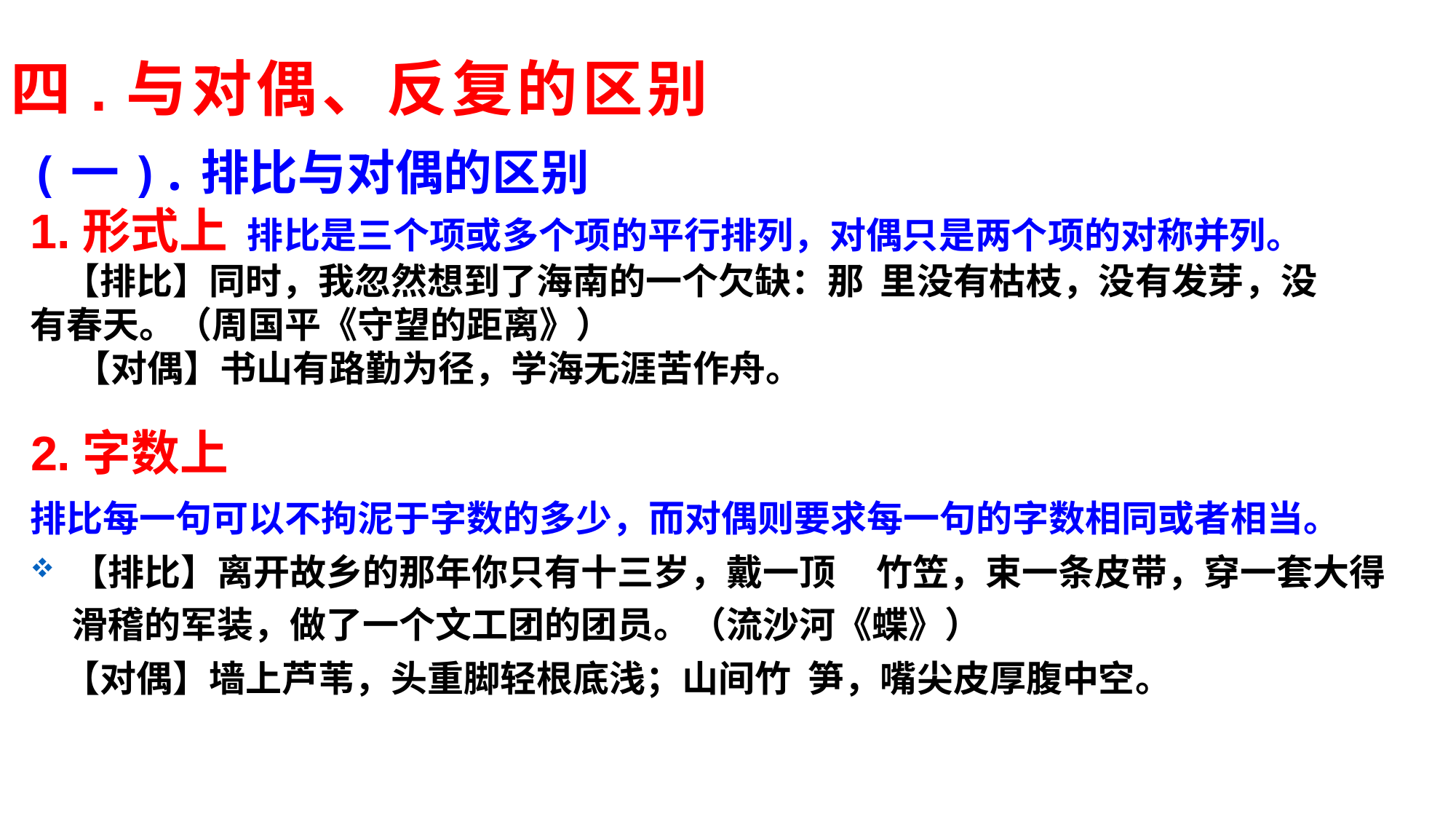

四.与对偶、反复的区别
(一).排比与对偶的区别
1.形式上  排比是三个项或多个项的平行排列，对偶只是两个项的对称并列。
   【排比】同时，我忽然想到了海南的一个欠缺：那  里没有枯枝，没有发芽，没有春天。（周国平《守望的距离》）
　 【对偶】书山有路勤为径，学海无涯苦作舟。

2.字数上
排比每一句可以不拘泥于字数的多少，而对偶则要求每一句的字数相同或者相当。
【排比】离开故乡的那年你只有十三岁，戴一顶     竹笠，束一条皮带，穿一套大得滑稽的军装，做了一个文工团的团员。（流沙河《蝶》）
   【对偶】墙上芦苇，头重脚轻根底浅；山间竹  笋，嘴尖皮厚腹中空。